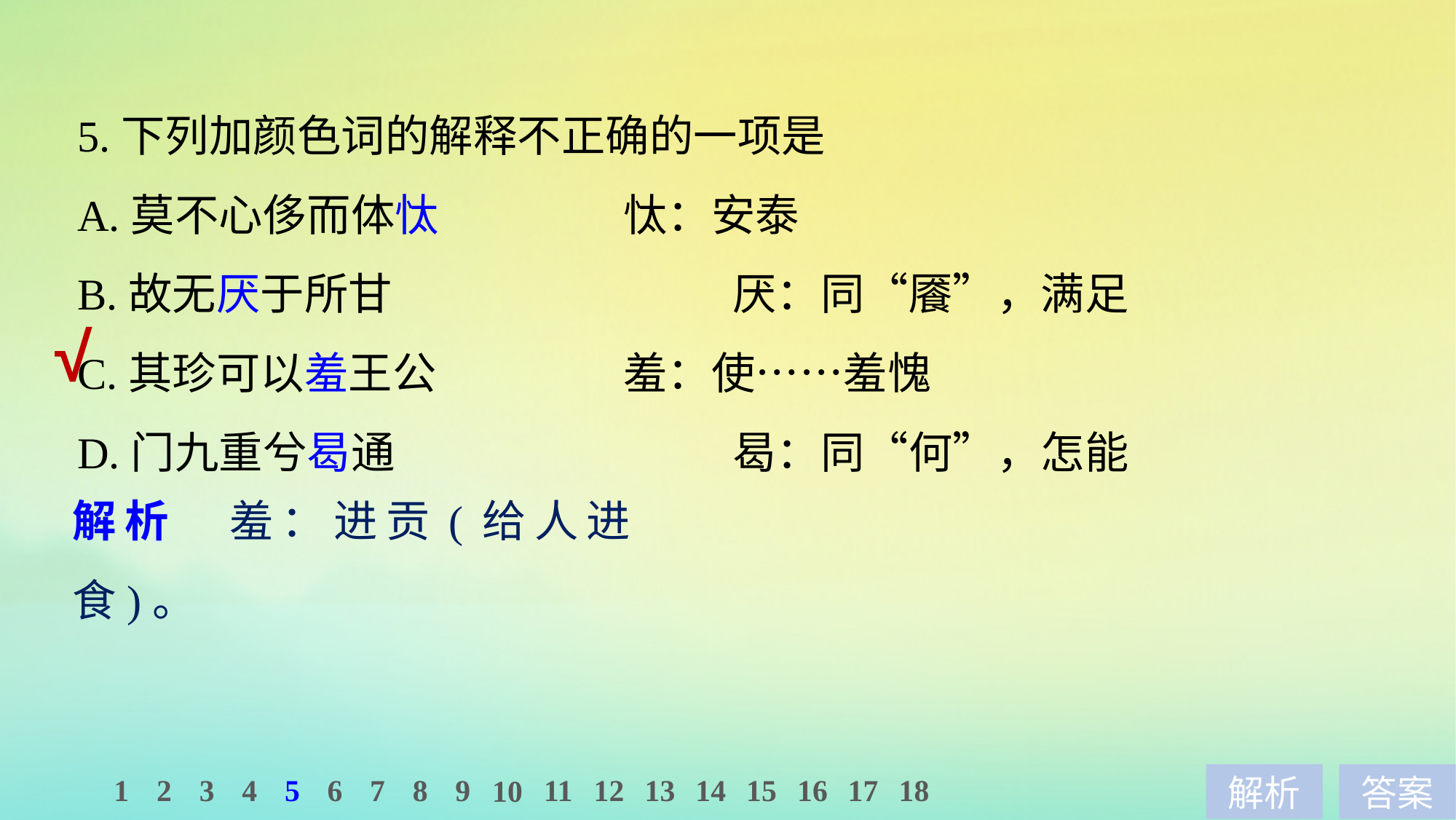

5.下列加颜色词的解释不正确的一项是
A.莫不心侈而体忲  		忲：安泰
B.故无厌于所甘  			厌：同“餍”，满足
C.其珍可以羞王公  		羞：使……羞愧
D.门九重兮曷通  			曷：同“何”，怎能
√
解析　羞：进贡(给人进食)。
1
2
3
4
5
6
7
8
9
11
12
13
14
15
16
17
18
10
解析
答案